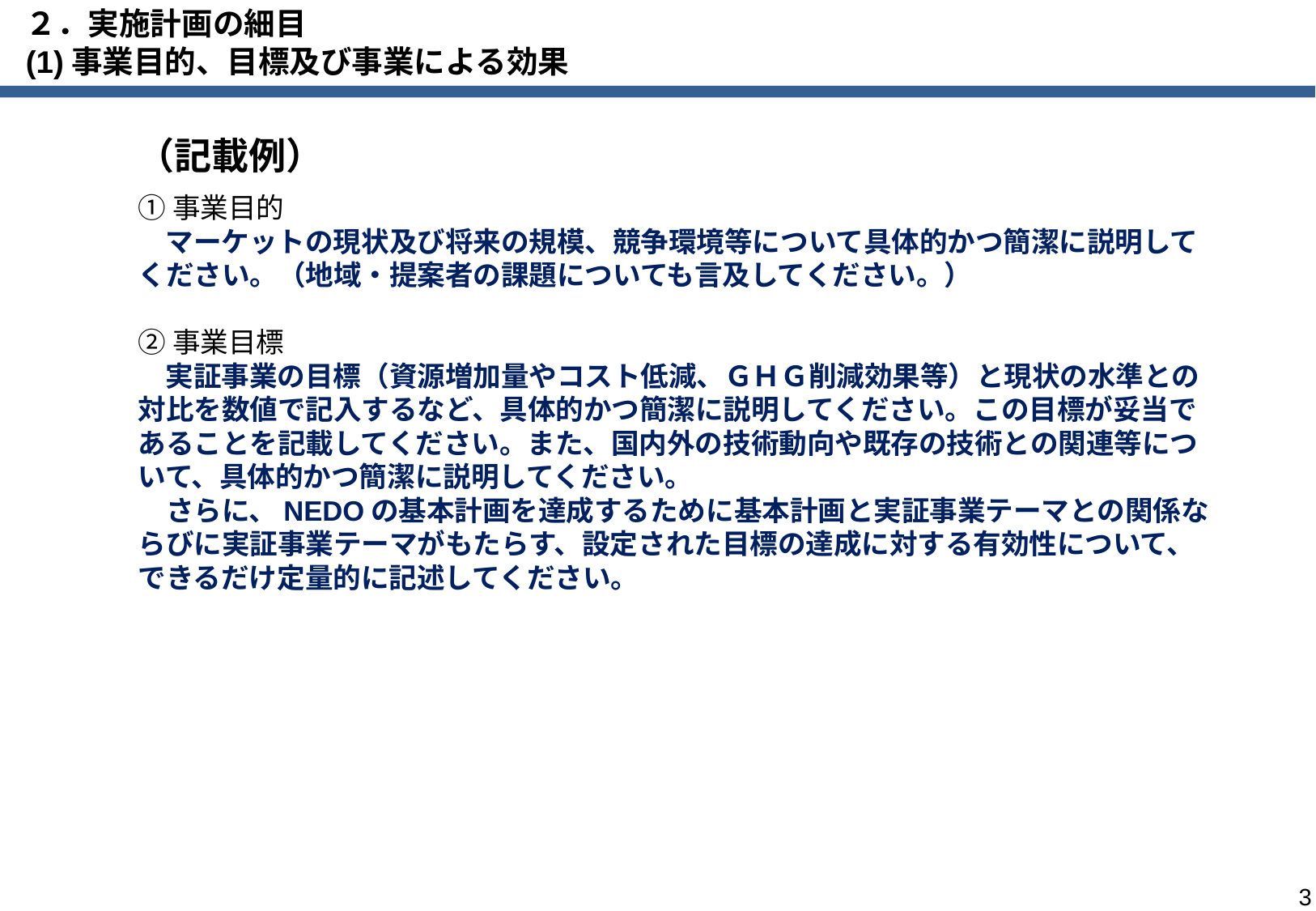

# ２．実施計画の細目 (1)事業目的、目標及び事業による効果
（記載例）
①事業目的
　マーケットの現状及び将来の規模、競争環境等について具体的かつ簡潔に説明してください。（地域・提案者の課題についても言及してください。）

②事業目標
　実証事業の目標（資源増加量やコスト低減、ＧＨＧ削減効果等）と現状の水準との対比を数値で記入するなど、具体的かつ簡潔に説明してください。この目標が妥当であることを記載してください。また、国内外の技術動向や既存の技術との関連等について、具体的かつ簡潔に説明してください。
　さらに、NEDOの基本計画を達成するために基本計画と実証事業テーマとの関係ならびに実証事業テーマがもたらす、設定された目標の達成に対する有効性について、できるだけ定量的に記述してください。
3